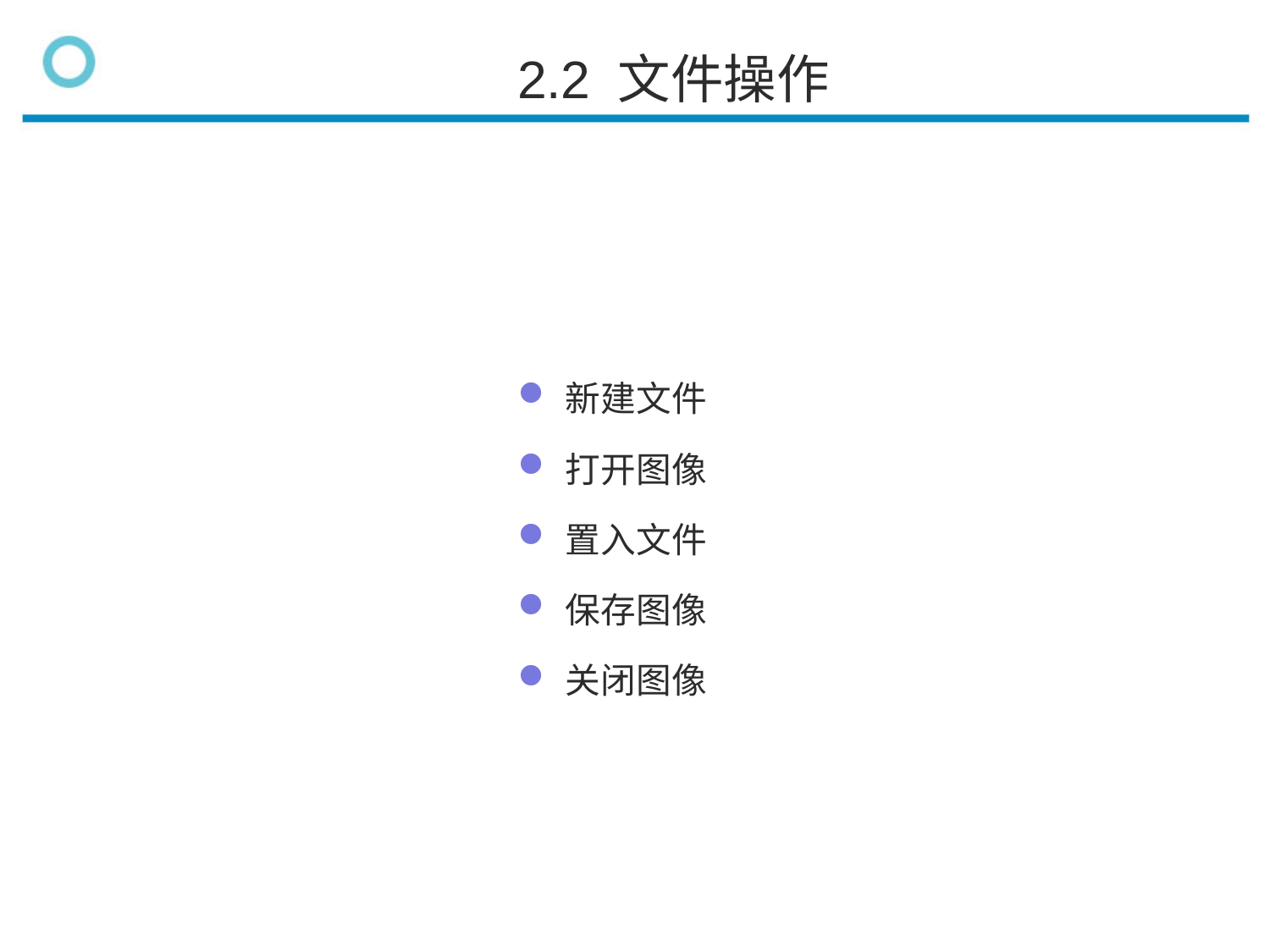

2.2 文件操作
新建文件
打开图像
置入文件
保存图像
关闭图像